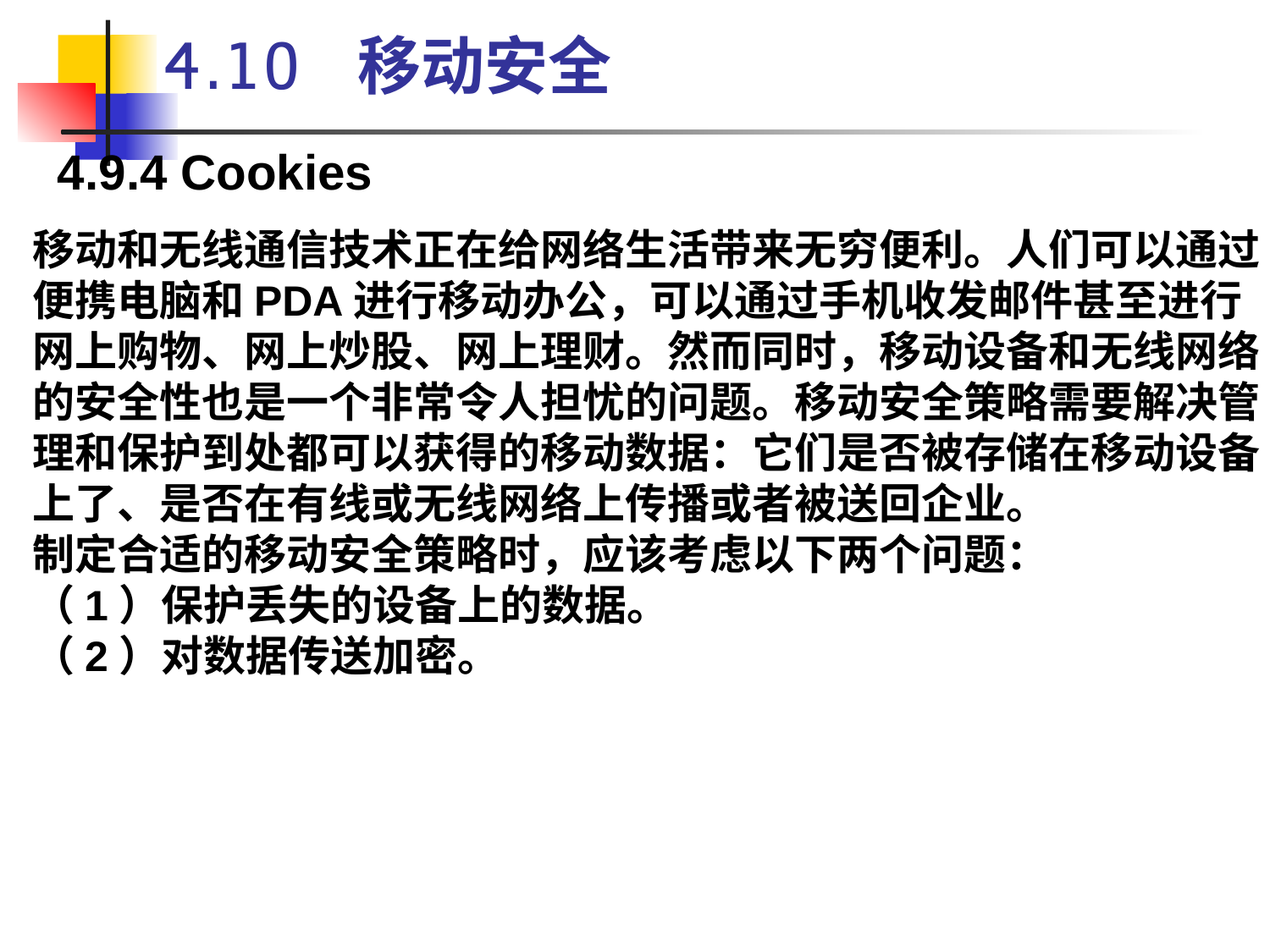

4.10  移动安全
4.9.4 Cookies
移动和无线通信技术正在给网络生活带来无穷便利。人们可以通过便携电脑和PDA进行移动办公，可以通过手机收发邮件甚至进行网上购物、网上炒股、网上理财。然而同时，移动设备和无线网络的安全性也是一个非常令人担忧的问题。移动安全策略需要解决管理和保护到处都可以获得的移动数据：它们是否被存储在移动设备上了、是否在有线或无线网络上传播或者被送回企业。
制定合适的移动安全策略时，应该考虑以下两个问题：
（1）保护丢失的设备上的数据。
（2）对数据传送加密。